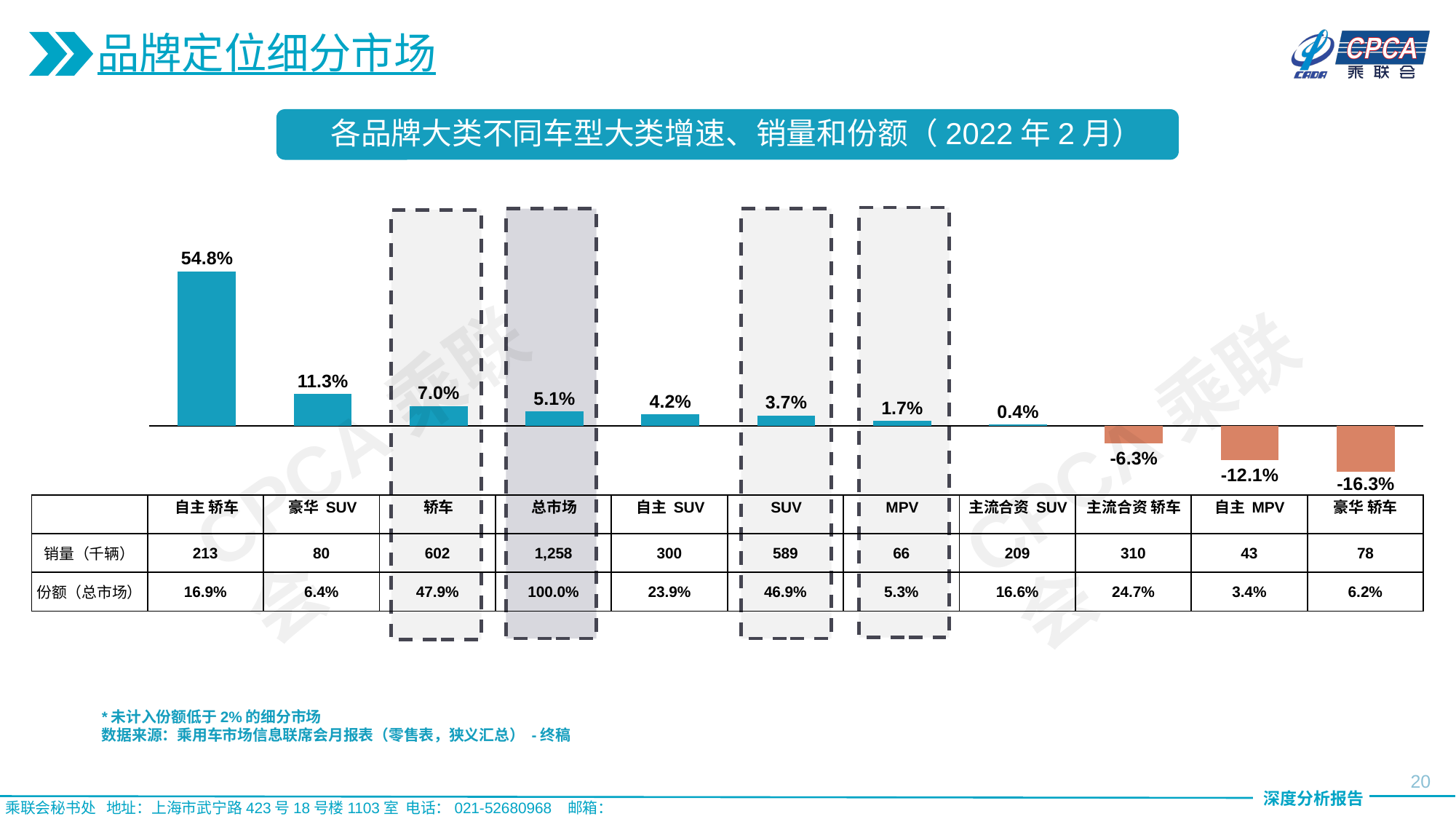

品牌定位细分市场
各品牌大类不同车型大类增速、销量和份额（2022年2月）

54.8%

### Chart

| Category |  |
|---|---|
CPCA乘联会
11.3%
CPCA乘联会
7.0%
5.1%
4.2%
3.7%
1.7%
0.4%
-6.3%
-12.1%
-16.3%
|  |  |  |  |  |  |  |  |  |  |  |  |
| --- | --- | --- | --- | --- | --- | --- | --- | --- | --- | --- | --- |
| 销量（千辆） | 213 | 80 | 602 | 1,258 | 300 | 589 | 66 | 209 | 310 | 43 | 78 |
| 份额（总市场） | 16.9% | 6.4% | 47.9% | 100.0% | 23.9% | 46.9% | 5.3% | 16.6% | 24.7% | 3.4% | 6.2% |
自主 轿车
豪华 SUV
轿车
总市场
自主 SUV
SUV
MPV
主流合资 SUV
主流合资 轿车
自主 MPV
豪华 轿车
*未计入份额低于2%的细分市场
数据来源：乘用车市场信息联席会月报表（零售表，狭义汇总） -终稿
20